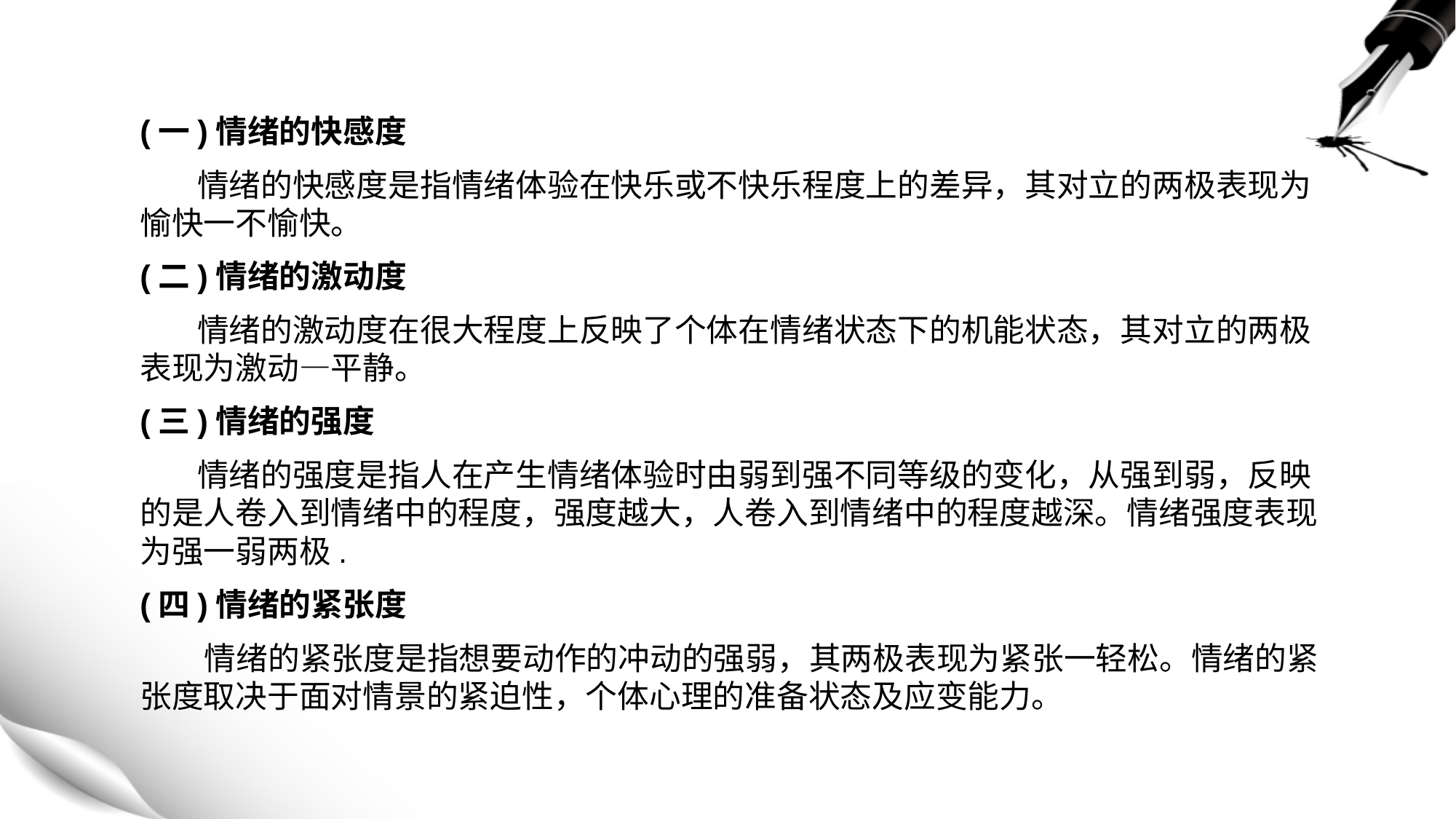

(一)情绪的快感度
       情绪的快感度是指情绪体验在快乐或不快乐程度上的差异，其对立的两极表现为愉快一不愉快。
(二)情绪的激动度
       情绪的激动度在很大程度上反映了个体在情绪状态下的机能状态，其对立的两极表现为激动—平静。
(三)情绪的强度
       情绪的强度是指人在产生情绪体验时由弱到强不同等级的变化，从强到弱，反映的是人卷入到情绪中的程度，强度越大，人卷入到情绪中的程度越深。情绪强度表现为强一弱两极.
(四)情绪的紧张度
        情绪的紧张度是指想要动作的冲动的强弱，其两极表现为紧张一轻松。情绪的紧张度取决于面对情景的紧迫性，个体心理的准备状态及应变能力。